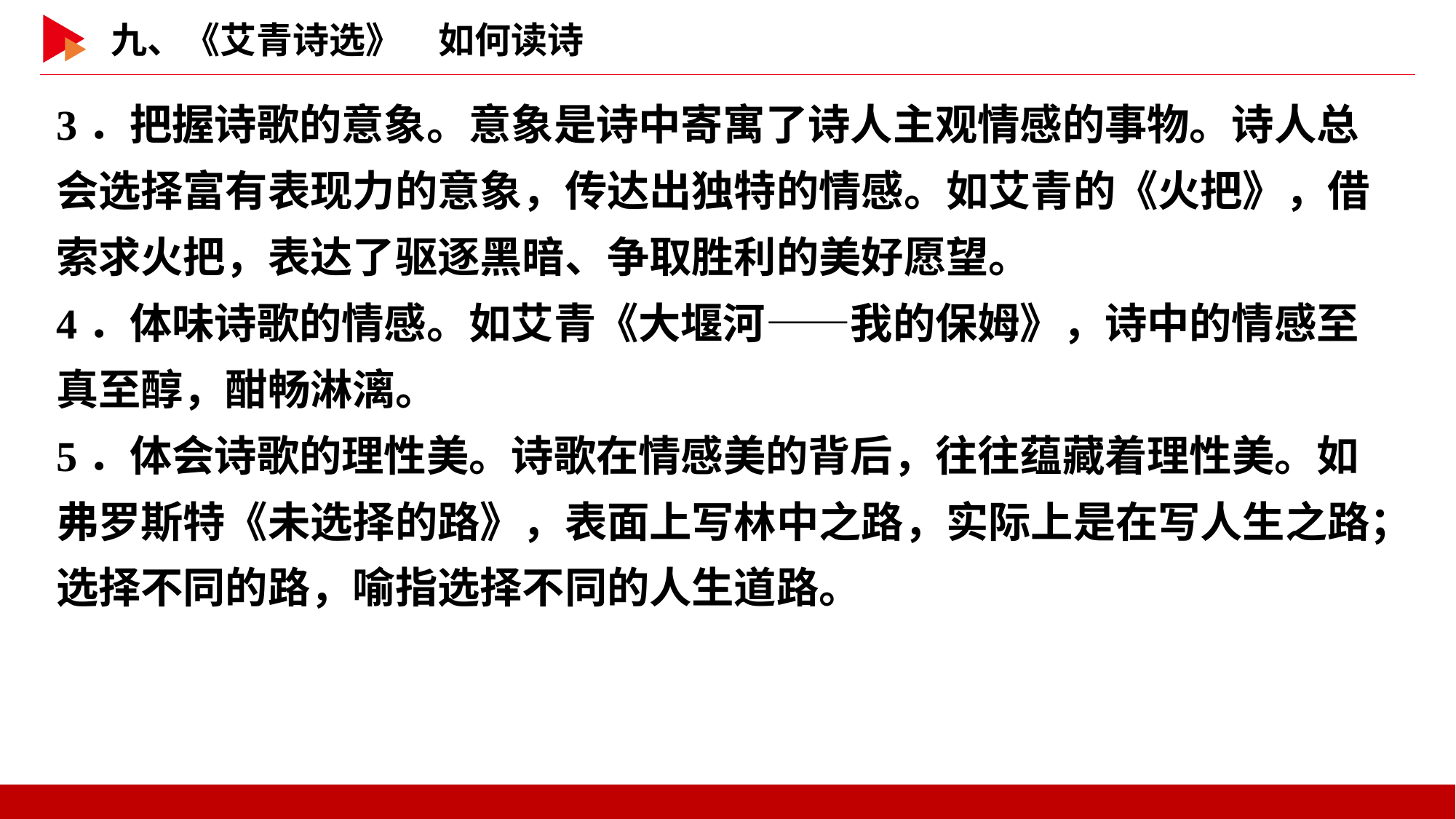

3．把握诗歌的意象。意象是诗中寄寓了诗人主观情感的事物。诗人总会选择富有表现力的意象，传达出独特的情感。如艾青的《火把》，借索求火把，表达了驱逐黑暗、争取胜利的美好愿望。
4．体味诗歌的情感。如艾青《大堰河——我的保姆》，诗中的情感至真至醇，酣畅淋漓。
5．体会诗歌的理性美。诗歌在情感美的背后，往往蕴藏着理性美。如弗罗斯特《未选择的路》，表面上写林中之路，实际上是在写人生之路；选择不同的路，喻指选择不同的人生道路。